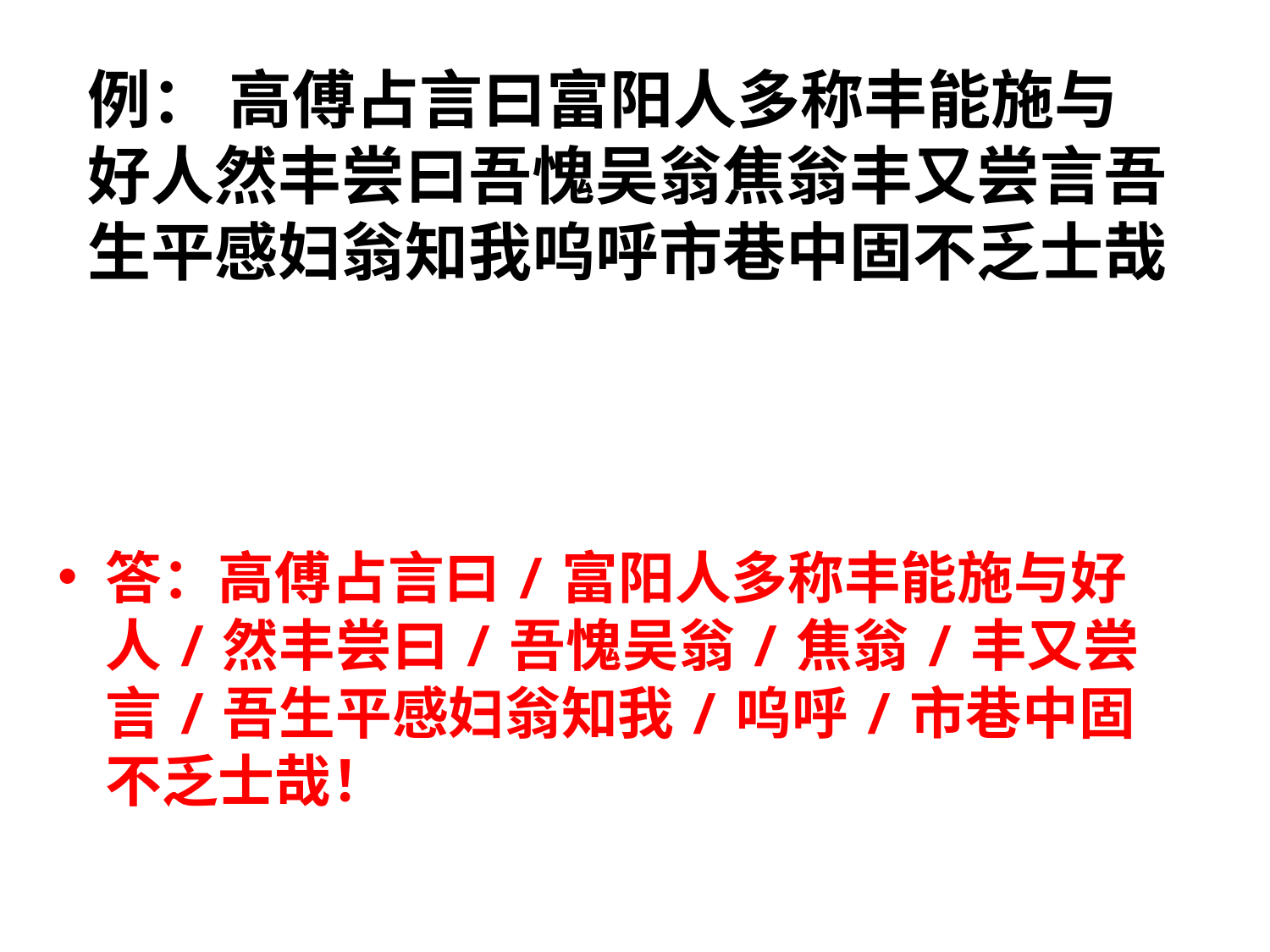

# 例： 高傅占言曰富阳人多称丰能施与好人然丰尝曰吾愧吴翁焦翁丰又尝言吾生平感妇翁知我呜呼市巷中固不乏士哉
答：高傅占言曰/富阳人多称丰能施与好人/然丰尝曰/吾愧吴翁/焦翁/丰又尝言/吾生平感妇翁知我/呜呼/市巷中固不乏士哉！